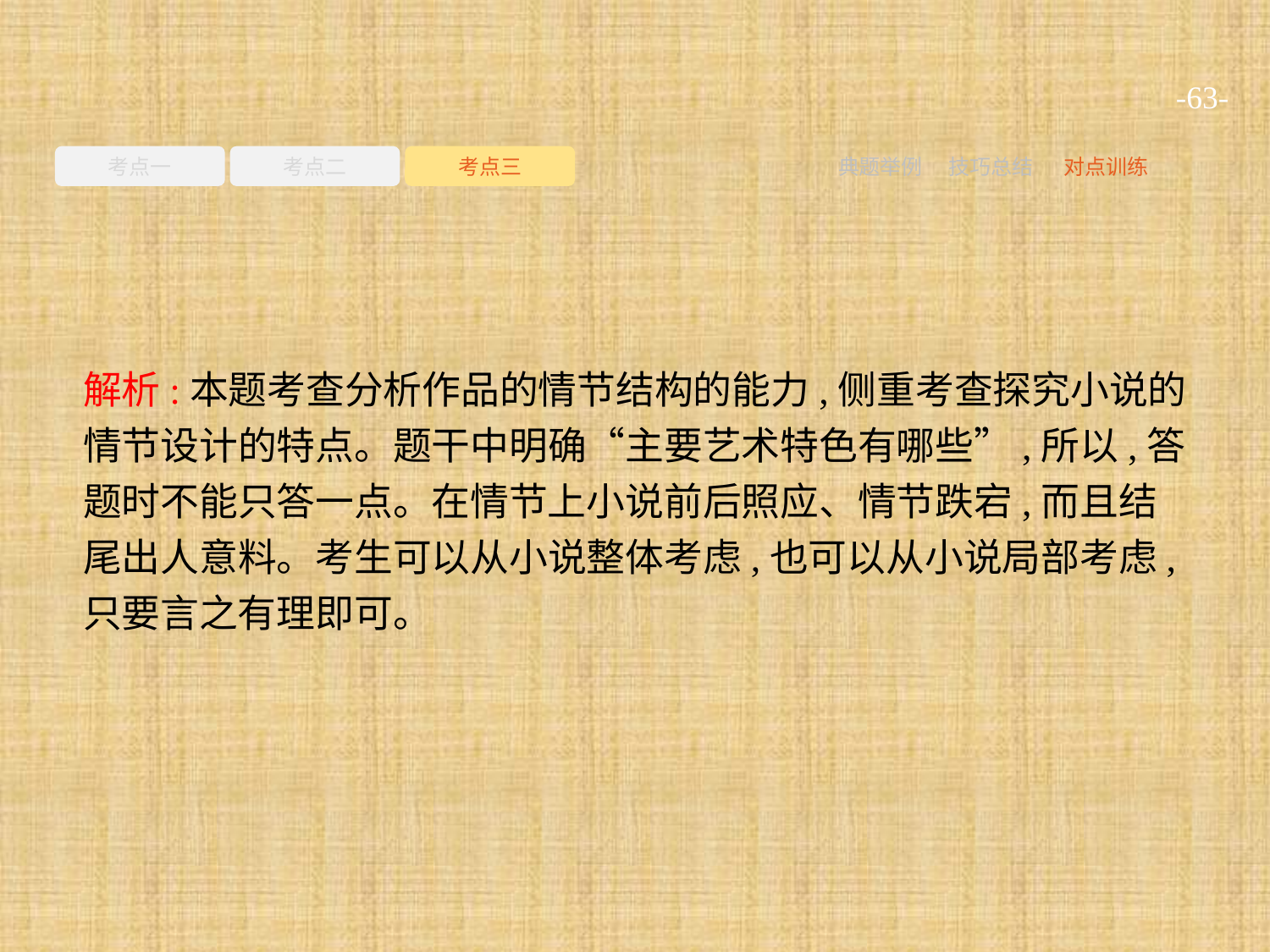

-63-
考点一
考点二
考点三
典题举例
技巧总结
对点训练
解析:本题考查分析作品的情节结构的能力,侧重考查探究小说的情节设计的特点。题干中明确“主要艺术特色有哪些”,所以,答题时不能只答一点。在情节上小说前后照应、情节跌宕,而且结尾出人意料。考生可以从小说整体考虑,也可以从小说局部考虑,只要言之有理即可。